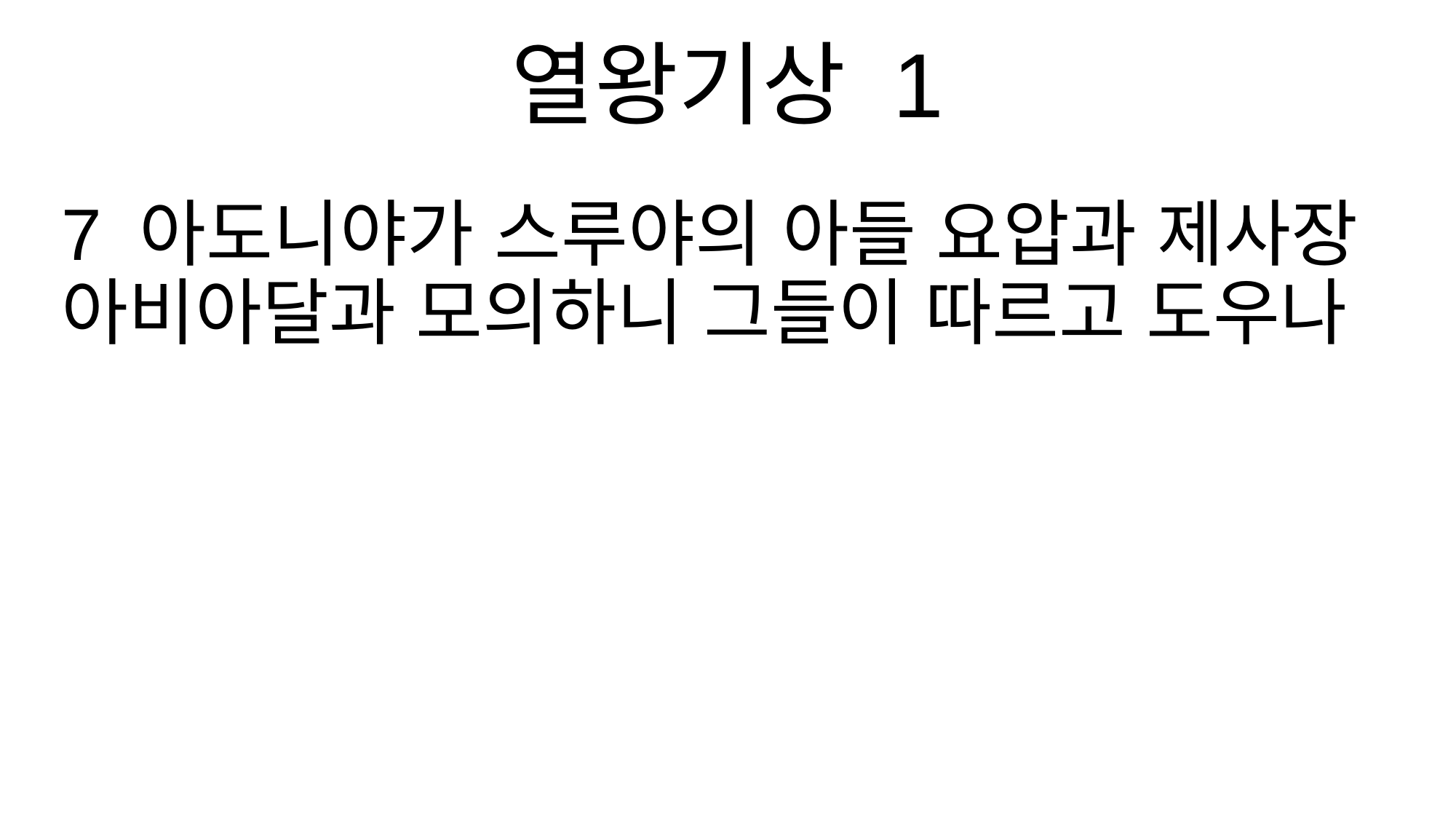

열왕기상 1
7 아도니야가 스루야의 아들 요압과 제사장 아비아달과 모의하니 그들이 따르고 도우나